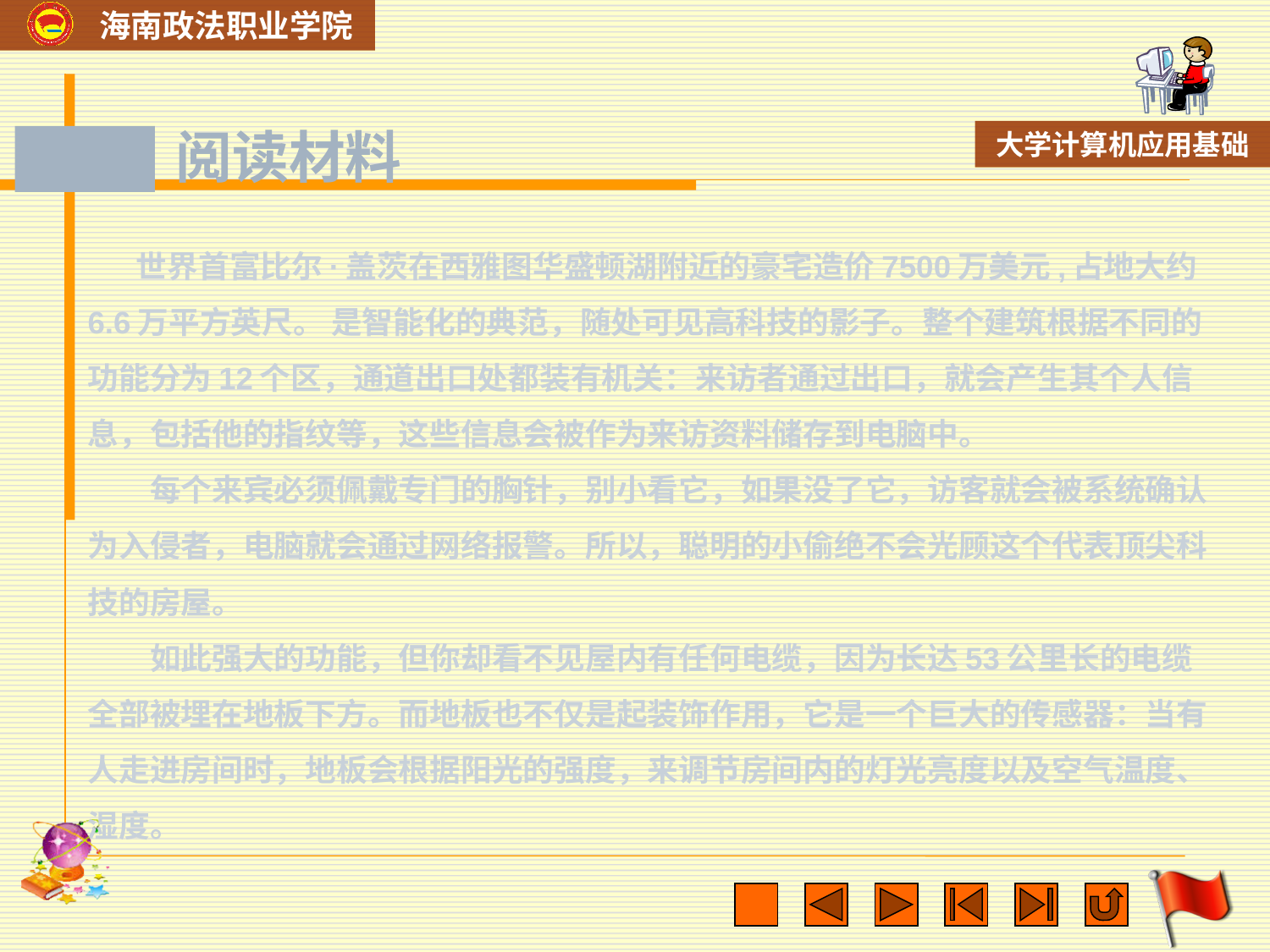

阅读材料

# 世界首富比尔·盖茨在西雅图华盛顿湖附近的豪宅造价7500万美元,占地大约6.6万平方英尺。 是智能化的典范，随处可见高科技的影子。整个建筑根据不同的功能分为12个区，通道出口处都装有机关：来访者通过出口，就会产生其个人信息，包括他的指纹等，这些信息会被作为来访资料储存到电脑中。 　　每个来宾必须佩戴专门的胸针，别小看它，如果没了它，访客就会被系统确认为入侵者，电脑就会通过网络报警。所以，聪明的小偷绝不会光顾这个代表顶尖科技的房屋。 　　如此强大的功能，但你却看不见屋内有任何电缆，因为长达53公里长的电缆全部被埋在地板下方。而地板也不仅是起装饰作用，它是一个巨大的传感器：当有人走进房间时，地板会根据阳光的强度，来调节房间内的灯光亮度以及空气温度、湿度。